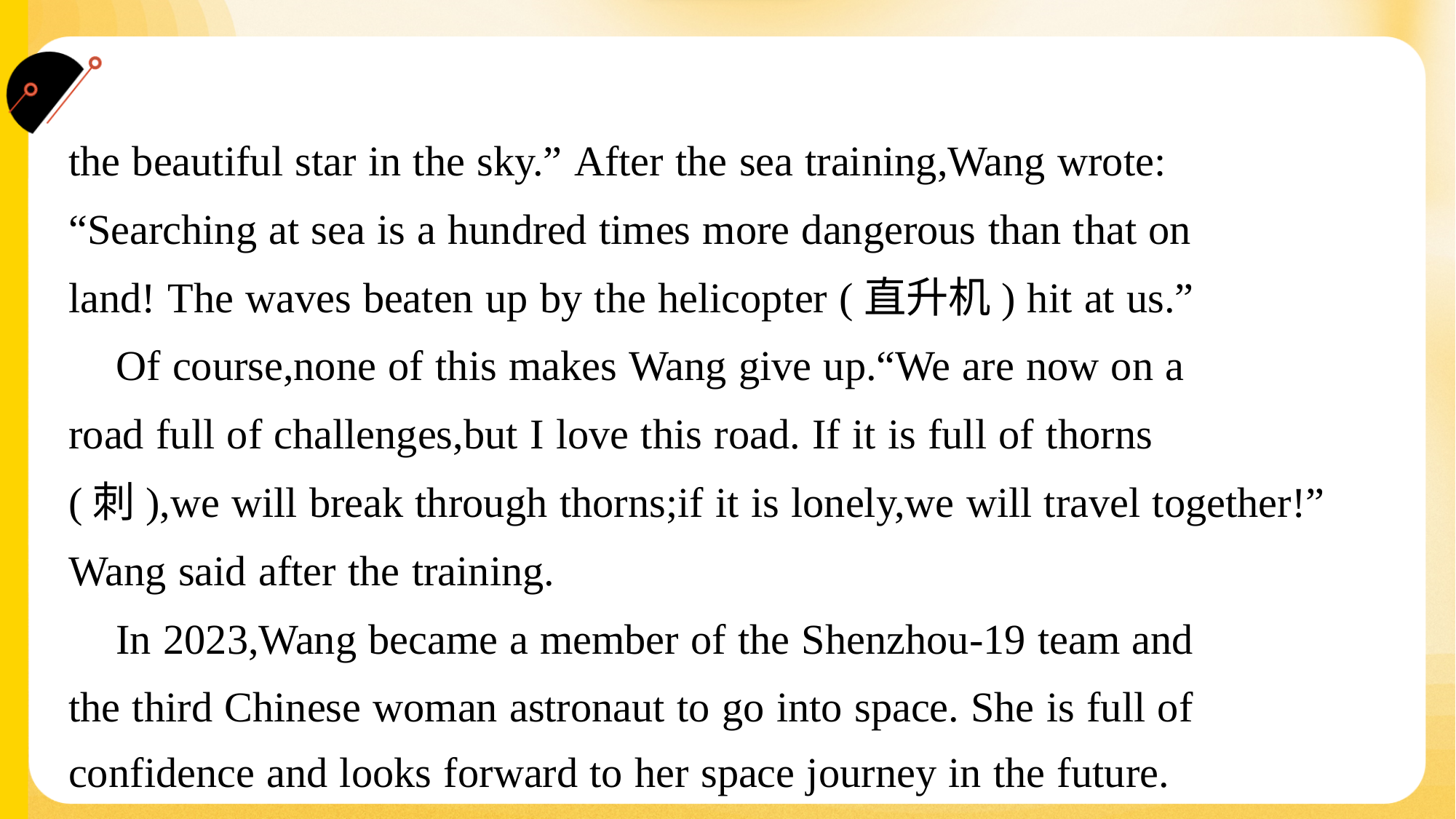

the beautiful star in the sky.” After the sea training,Wang wrote:
“Searching at sea is a hundred times more dangerous than that on
land! The waves beaten up by the helicopter (直升机) hit at us.”
    Of course,none of this makes Wang give up.“We are now on a
road full of challenges,but I love this road. If it is full of thorns
(刺),we will break through thorns;if it is lonely,we will travel together!”
Wang said after the training.
    In 2023,Wang became a member of the Shenzhou-19 team and
the third Chinese woman astronaut to go into space. She is full of
confidence and looks forward to her space journey in the future.#6